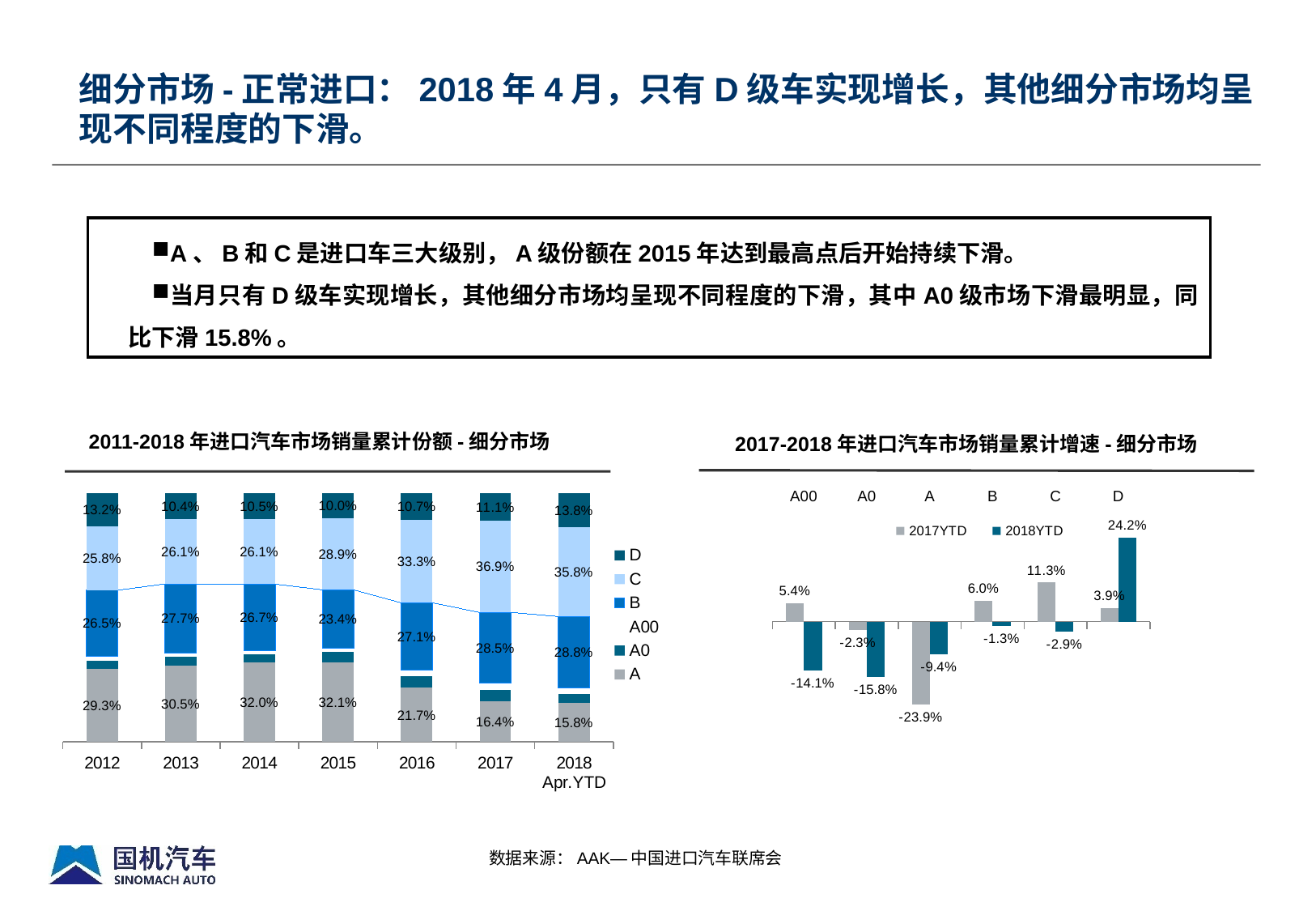

细分市场-正常进口：2018年4月，只有D级车实现增长，其他细分市场均呈现不同程度的下滑。
A、B和C是进口车三大级别，A级份额在2015年达到最高点后开始持续下滑。
当月只有D级车实现增长，其他细分市场均呈现不同程度的下滑，其中A0级市场下滑最明显，同比下滑15.8%。
2011-2018年进口汽车市场销量累计份额-细分市场
2017-2018年进口汽车市场销量累计增速-细分市场

### Chart

| Category | A | A0 | A00 | B | C | D |
|---|---|---|---|---|---|---|
| 2012 | 0.2932178680511768 | 0.03412643045922269 | 0.017544506902426916 | 0.26510059610852477 | 0.25775768389702036 | 0.1322529145816284 |
| 2013 | 0.30530043978729915 | 0.03586198799512761 | 0.017142409877847743 | 0.27696228787234073 | 0.2610917878650014 | 0.1036410866023863 |
| 2014 | 0.3197136462077648 | 0.03176256858004007 | 0.015352599238589915 | 0.2674697150715841 | 0.2605147422789954 | 0.10518672862302612 |
| 2015 | 0.32083724651292217 | 0.04205689763122212 | 0.014974433893352821 | 0.2335646457268079 | 0.2890035305575846 | 0.09956324567811055 |
| 2016 | 0.21736149525137782 | 0.046658155911543056 | 0.02445265345236519 | 0.2709914955518876 | 0.33333630133860975 | 0.1071998984942197 |
| 2017 | 0.16432319549770374 | 0.04531608102009609 | 0.025622959233335373 | 0.28531355909706424 | 0.3686852374589634 | 0.11073896769283818 |
| 2018 Apr.YTD | 0.15832603371529783 | 0.034501868106330116 | 0.023418366434866552 | 0.2878349630847908 | 0.3577432560467642 | 0.13817551261195168 |

### Chart

| Category | 2017YTD | 2018YTD |
|---|---|---|
| A00 | 0.054 | -0.14100000000000001 |
| A0 | -0.023 | -0.15800000000000047 |
| A | -0.2390000000000002 | -0.09400000000000003 |
| B | 0.06000000000000003 | -0.012999999999999998 |
| C | 0.113 | -0.029 |
| D | 0.039000000000000014 | 0.24200000000000021 |
数据来源：AAK—中国进口汽车联席会